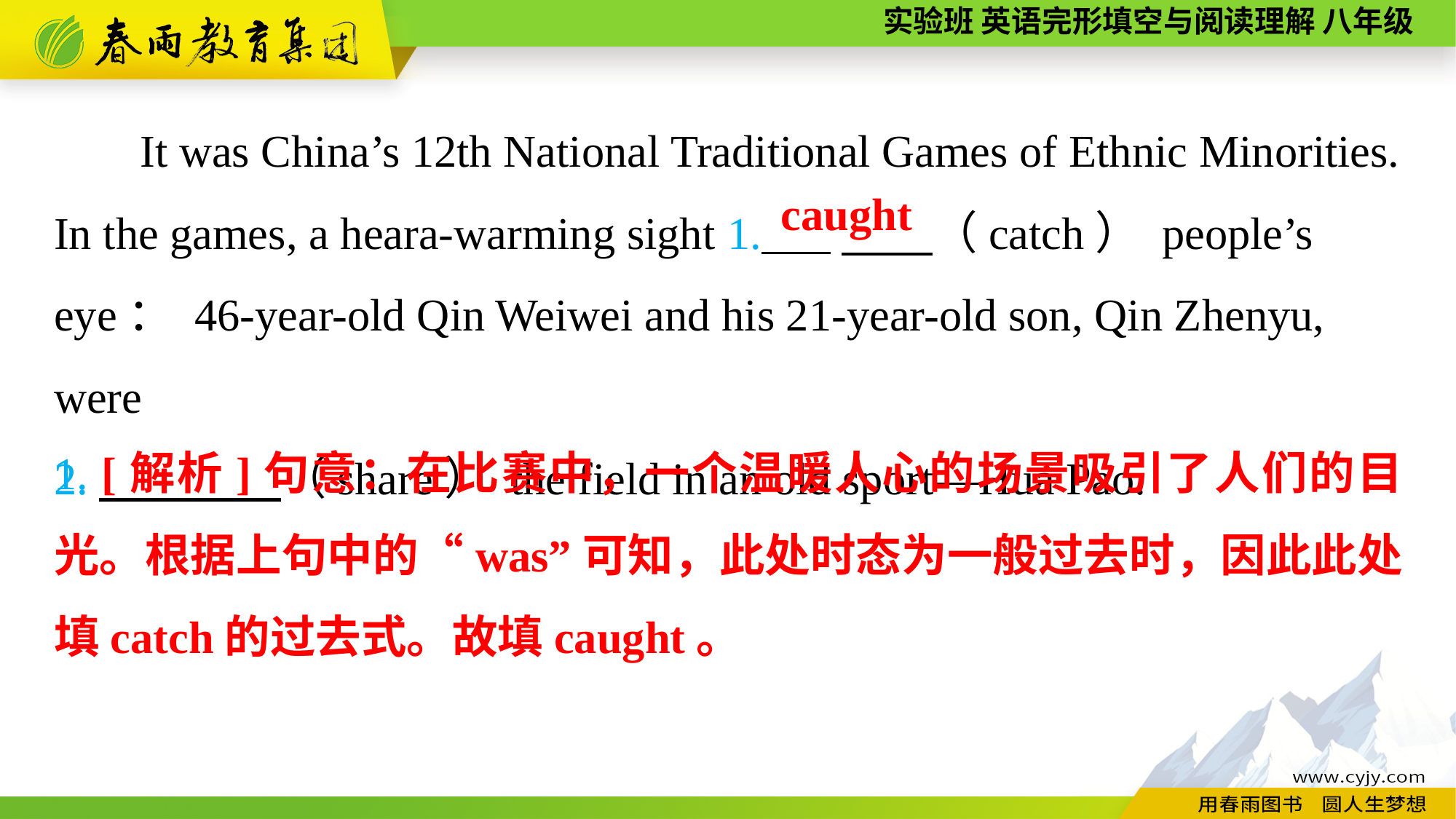

It was China’s 12th National Traditional Games of Ethnic Minorities. In the games, a heara-warming sight 1.     .　　（catch） people’s eye： 46-year-old Qin Weiwei and his 21-year-old son, Qin Zhenyu, were
2.　　　　（share） the field in an old sport—Hua Pao.
caught
1. [解析]句意：在比赛中，一个温暖人心的场景吸引了人们的目光。根据上句中的“was”可知，此处时态为一般过去时，因此此处填catch的过去式。故填caught。